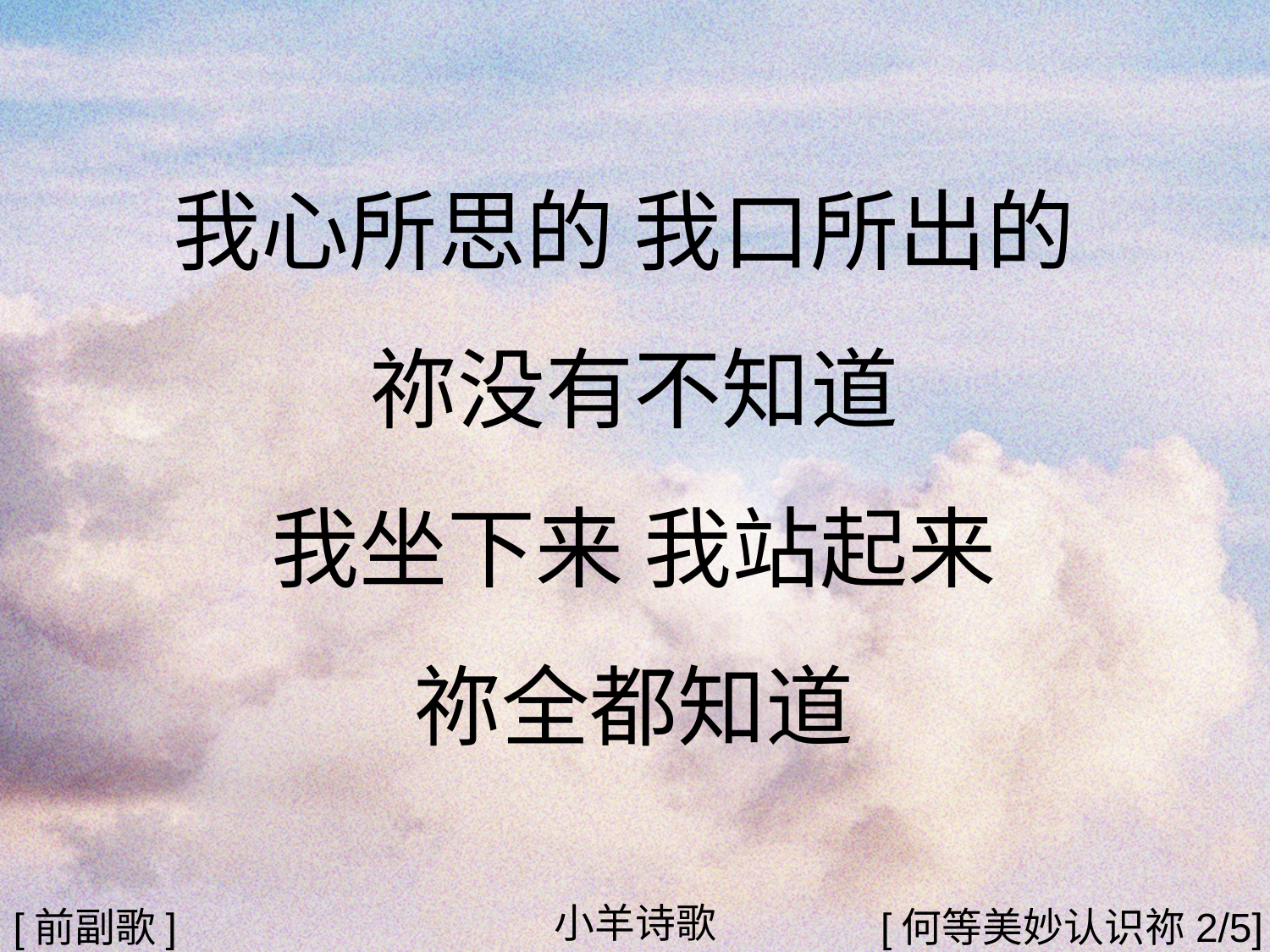

我心所思的 我口所出的
祢没有不知道
我坐下来 我站起来
祢全都知道
#

小羊诗歌
[前副歌]
[何等美妙认识祢2/5]